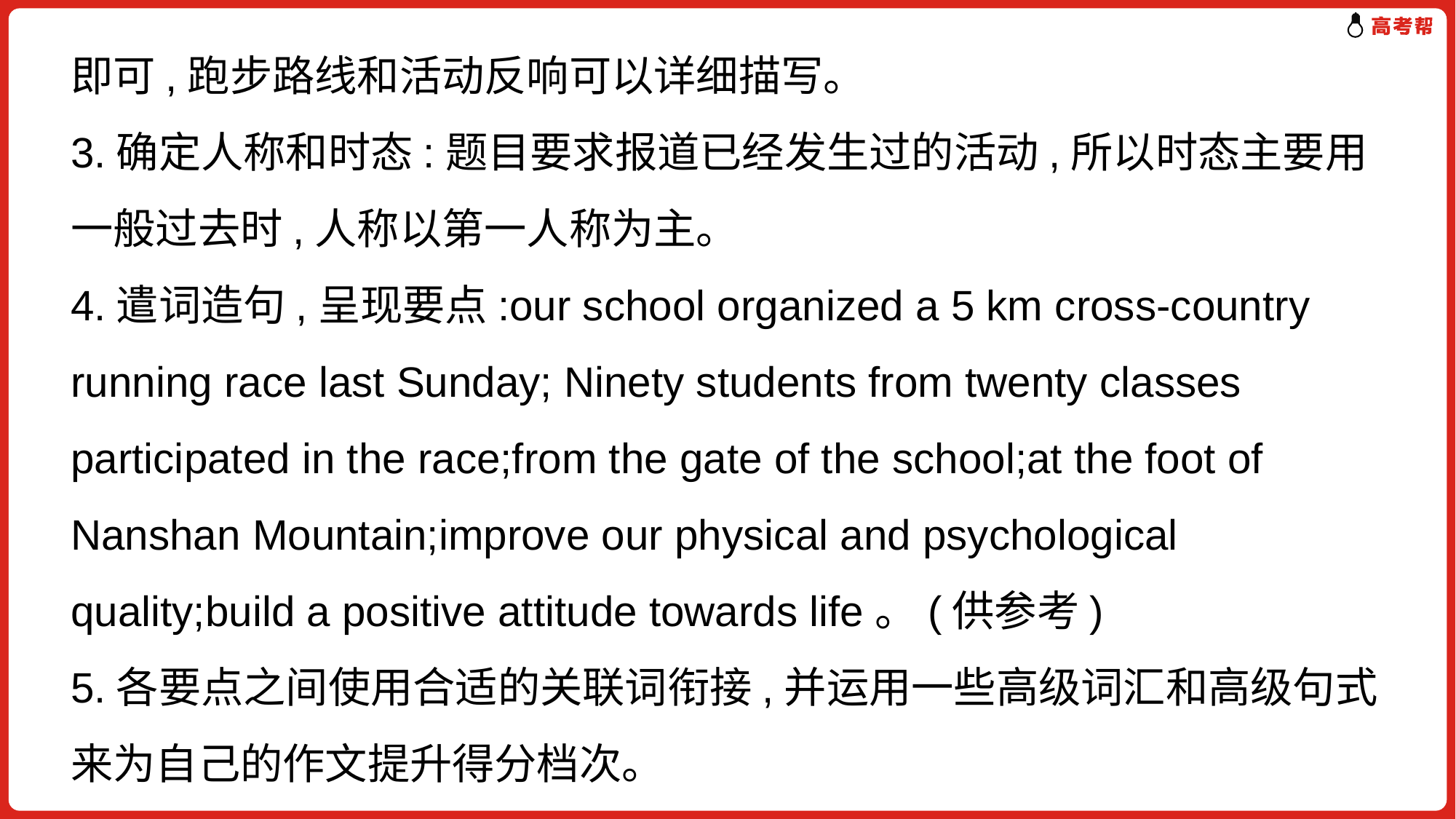

即可,跑步路线和活动反响可以详细描写。
3.确定人称和时态:题目要求报道已经发生过的活动,所以时态主要用一般过去时,人称以第一人称为主。
4.遣词造句,呈现要点:our school organized a 5 km cross-country running race last Sunday; Ninety students from twenty classes participated in the race;from the gate of the school;at the foot of Nanshan Mountain;improve our physical and psychological quality;build a positive attitude towards life。(供参考)
5.各要点之间使用合适的关联词衔接,并运用一些高级词汇和高级句式来为自己的作文提升得分档次。